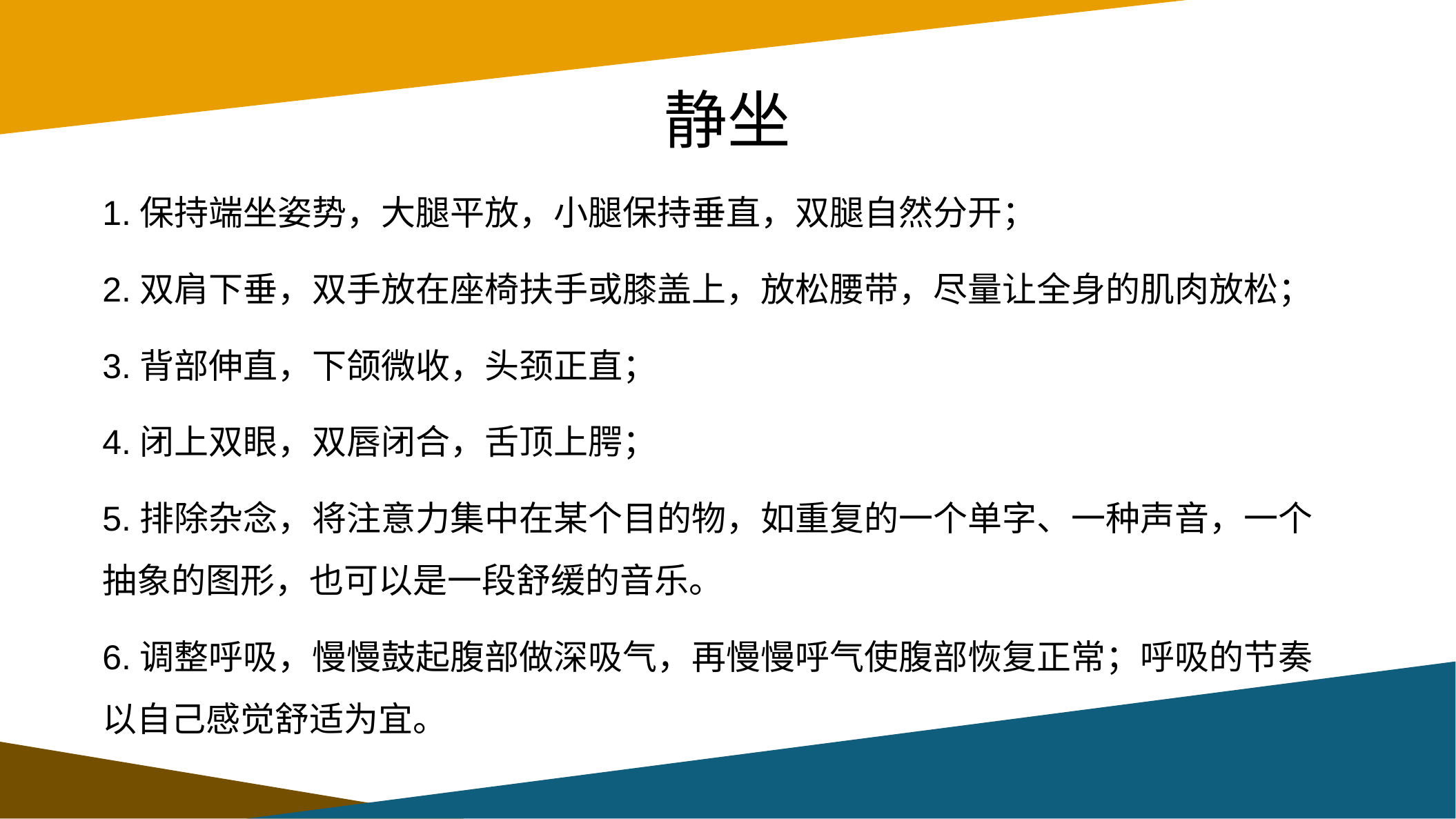

# 静坐
1.保持端坐姿势，大腿平放，小腿保持垂直，双腿自然分开；
2.双肩下垂，双手放在座椅扶手或膝盖上，放松腰带，尽量让全身的肌肉放松；
3.背部伸直，下颌微收，头颈正直；
4.闭上双眼，双唇闭合，舌顶上腭；
5.排除杂念，将注意力集中在某个目的物，如重复的一个单字、一种声音，一个抽象的图形，也可以是一段舒缓的音乐。
6.调整呼吸，慢慢鼓起腹部做深吸气，再慢慢呼气使腹部恢复正常；呼吸的节奏以自己感觉舒适为宜。